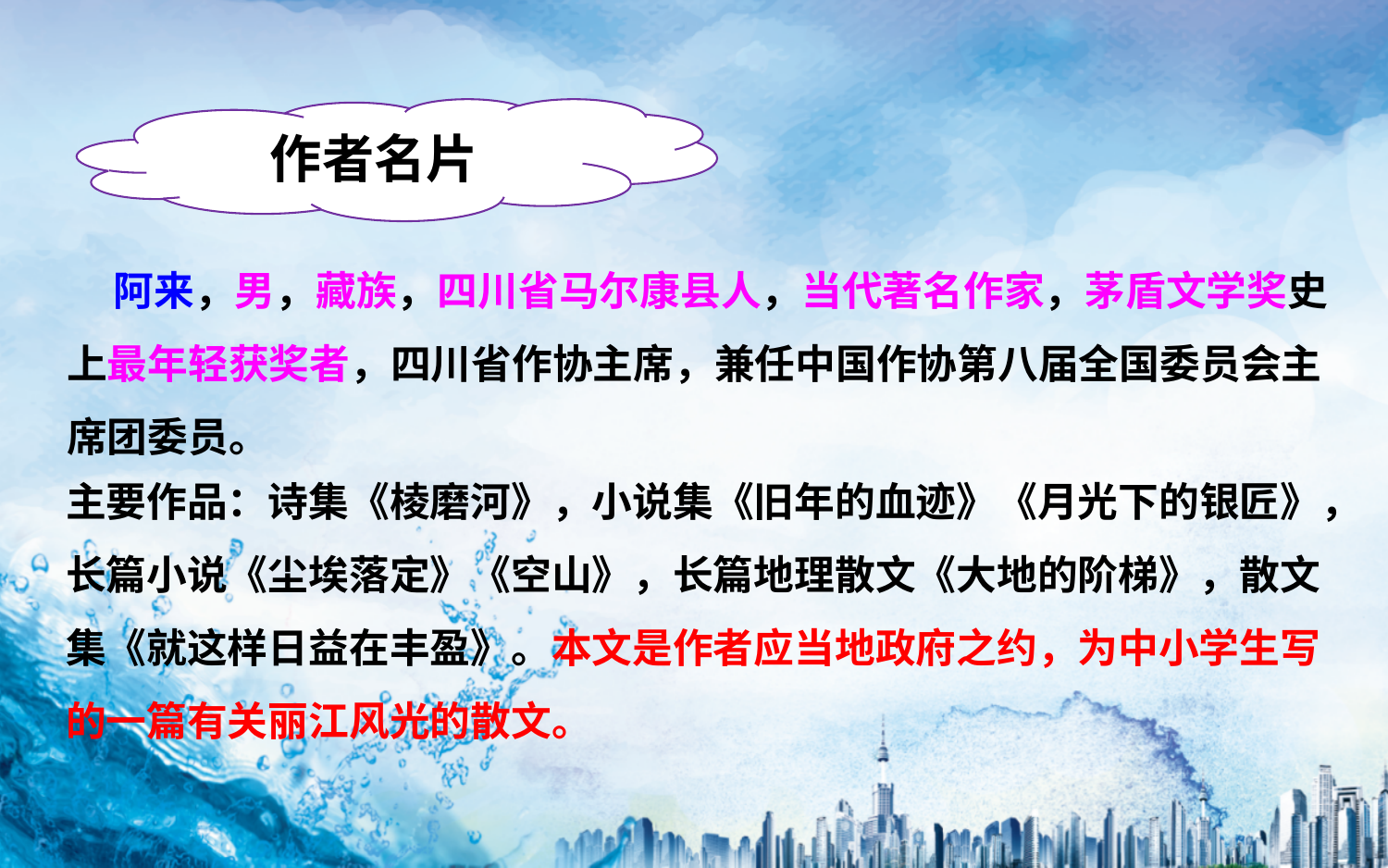

作者名片
    阿来，男，藏族，四川省马尔康县人，当代著名作家，茅盾文学奖史上最年轻获奖者，四川省作协主席，兼任中国作协第八届全国委员会主席团委员。
主要作品：诗集《棱磨河》，小说集《旧年的血迹》《月光下的银匠》，长篇小说《尘埃落定》《空山》，长篇地理散文《大地的阶梯》，散文集《就这样日益在丰盈》。本文是作者应当地政府之约，为中小学生写的一篇有关丽江风光的散文。